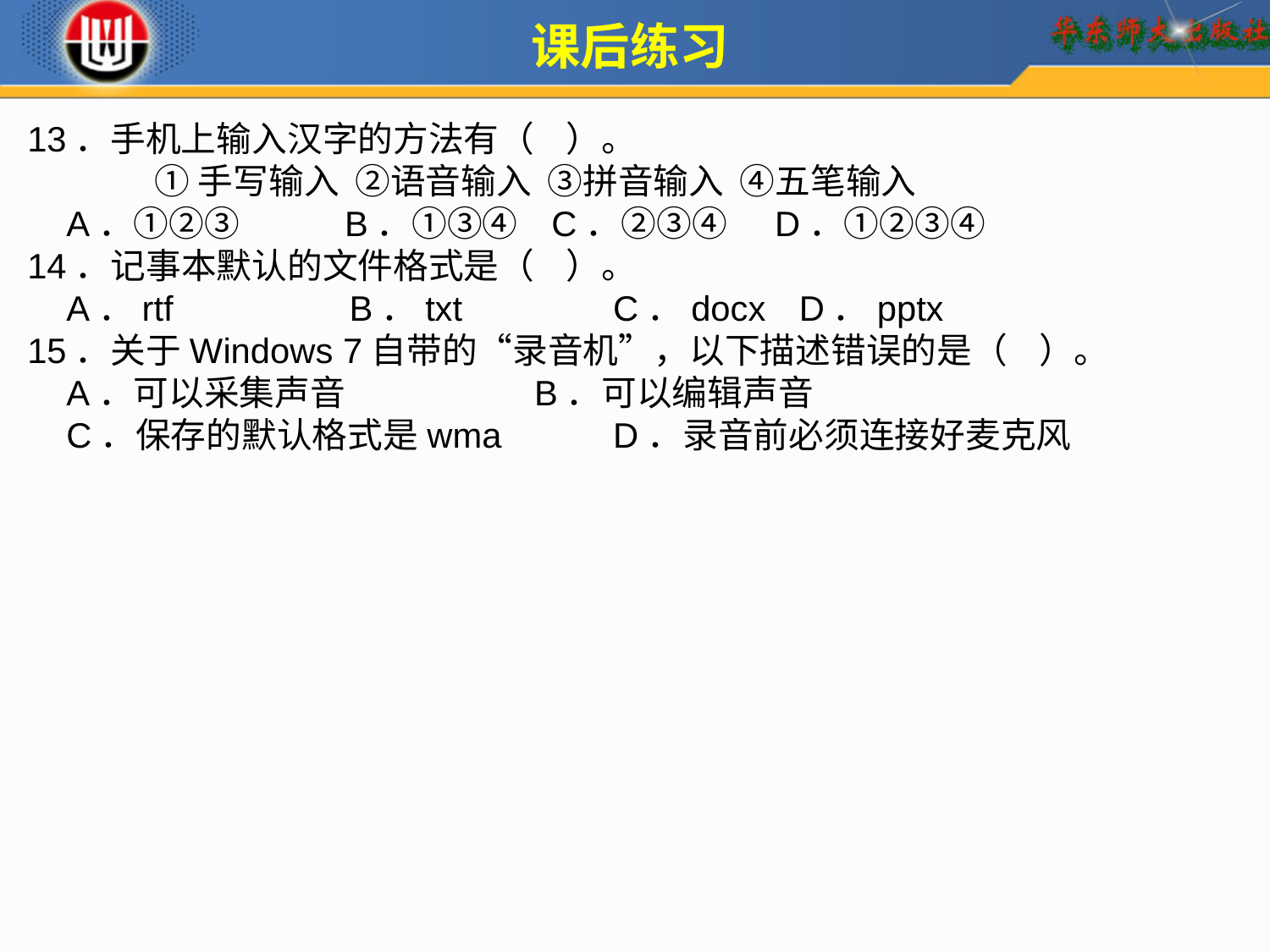

课后练习
13．手机上输入汉字的方法有（    ）。
	①手写输入  ②语音输入  ③拼音输入  ④五笔输入
    A．①②③	       B．①③④	 C．②③④     D．①②③④
14．记事本默认的文件格式是（    ）。
    A．rtf 	       B．txt	        C．docx 	 D．pptx
15．关于Windows 7自带的“录音机”，以下描述错误的是（    ）。
    A．可以采集声音 	               B．可以编辑声音
    C．保存的默认格式是wma	        D．录音前必须连接好麦克风